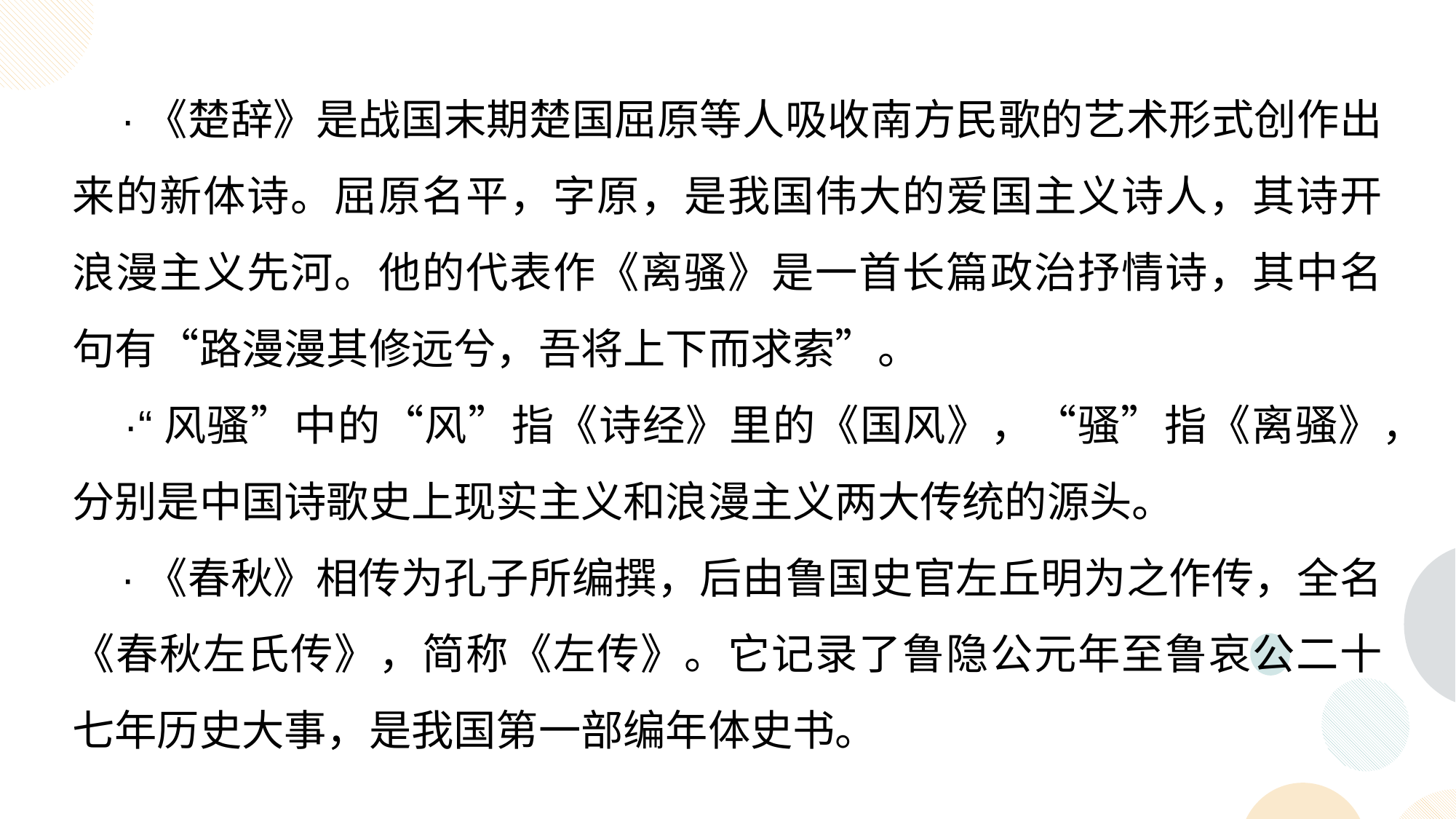

·《楚辞》是战国末期楚国屈原等人吸收南方民歌的艺术形式创作出来的新体诗。屈原名平，字原，是我国伟大的爱国主义诗人，其诗开浪漫主义先河。他的代表作《离骚》是一首长篇政治抒情诗，其中名句有“路漫漫其修远兮，吾将上下而求索”。
    ·“风骚”中的“风”指《诗经》里的《国风》，“骚”指《离骚》，分别是中国诗歌史上现实主义和浪漫主义两大传统的源头。
    ·《春秋》相传为孔子所编撰，后由鲁国史官左丘明为之作传，全名《春秋左氏传》，简称《左传》。它记录了鲁隐公元年至鲁哀公二十七年历史大事，是我国第一部编年体史书。